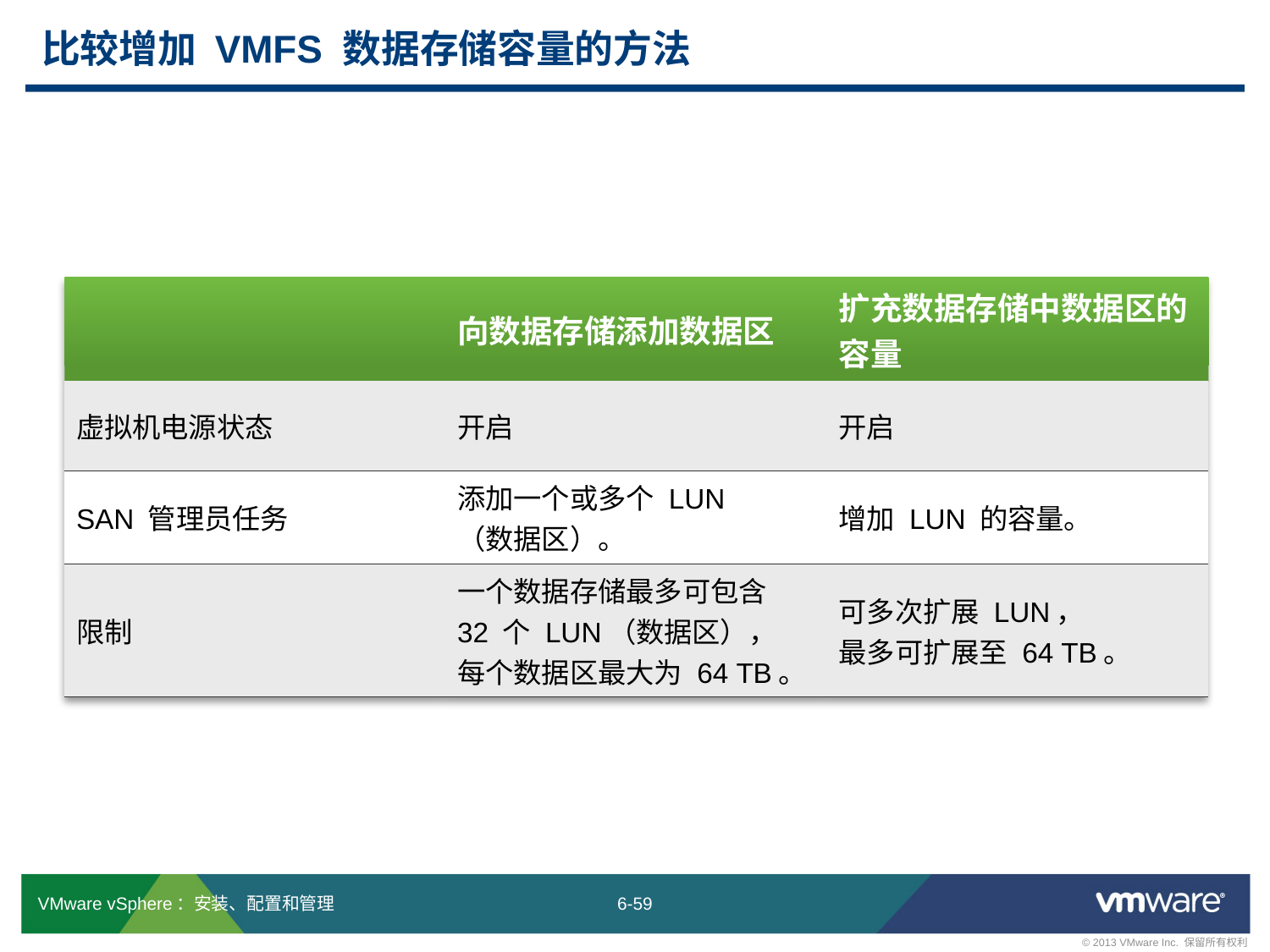

# 比较增加 VMFS 数据存储容量的方法
|  | 向数据存储添加数据区 | 扩充数据存储中数据区的容量 |
| --- | --- | --- |
| 虚拟机电源状态 | 开启 | 开启 |
| SAN 管理员任务 | 添加一个或多个 LUN （数据区）。 | 增加 LUN 的容量。 |
| 限制 | 一个数据存储最多可包含 32 个 LUN（数据区）， 每个数据区最大为 64 TB。 | 可多次扩展 LUN， 最多可扩展至 64 TB。 |